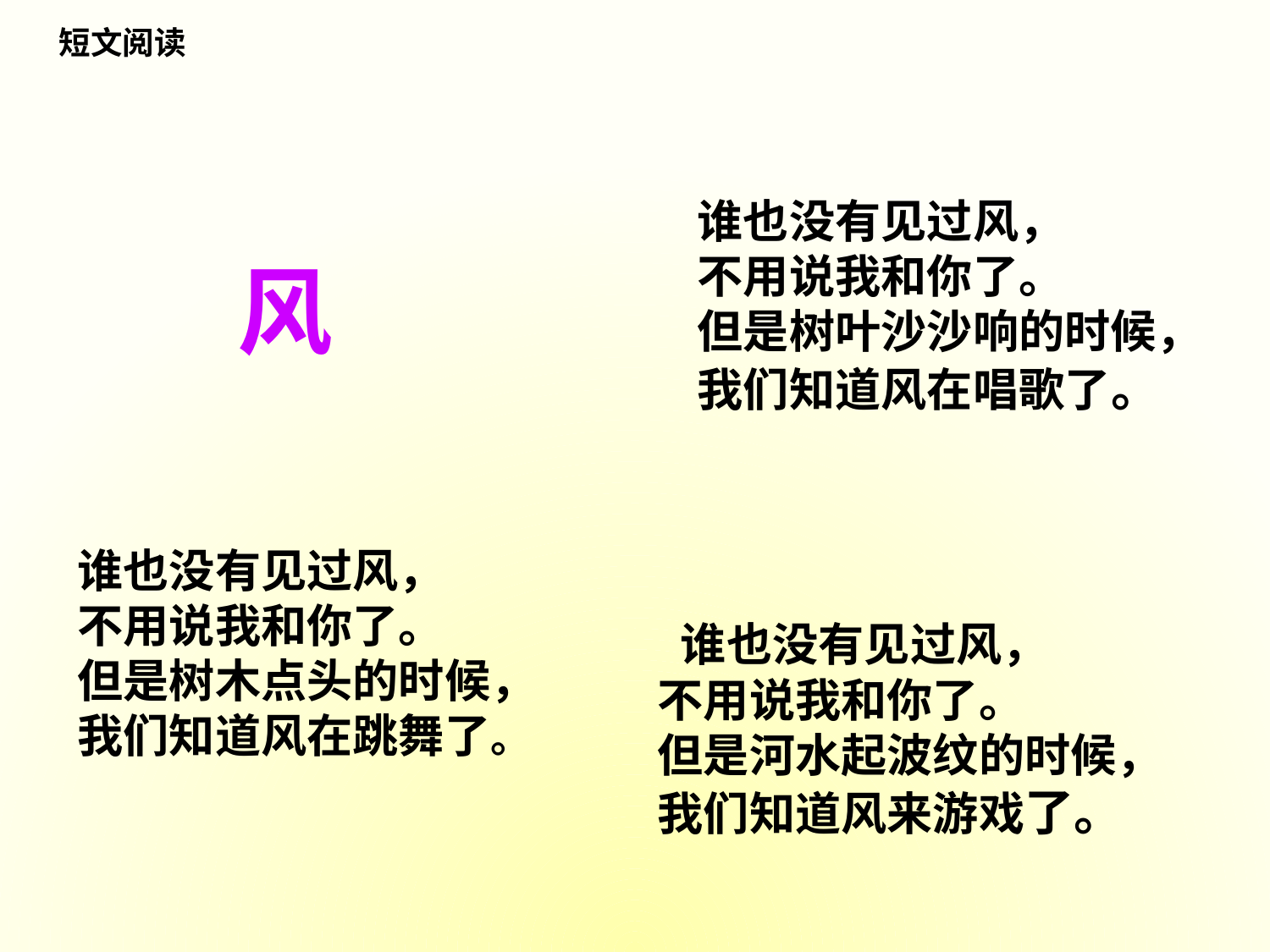

短文阅读
谁也没有见过风，
不用说我和你了。
但是树叶沙沙响的时候，我们知道风在唱歌了。
风
谁也没有见过风，
不用说我和你了。
但是树木点头的时候，我们知道风在跳舞了。
 谁也没有见过风，
不用说我和你了。
但是河水起波纹的时候，我们知道风来游戏了。